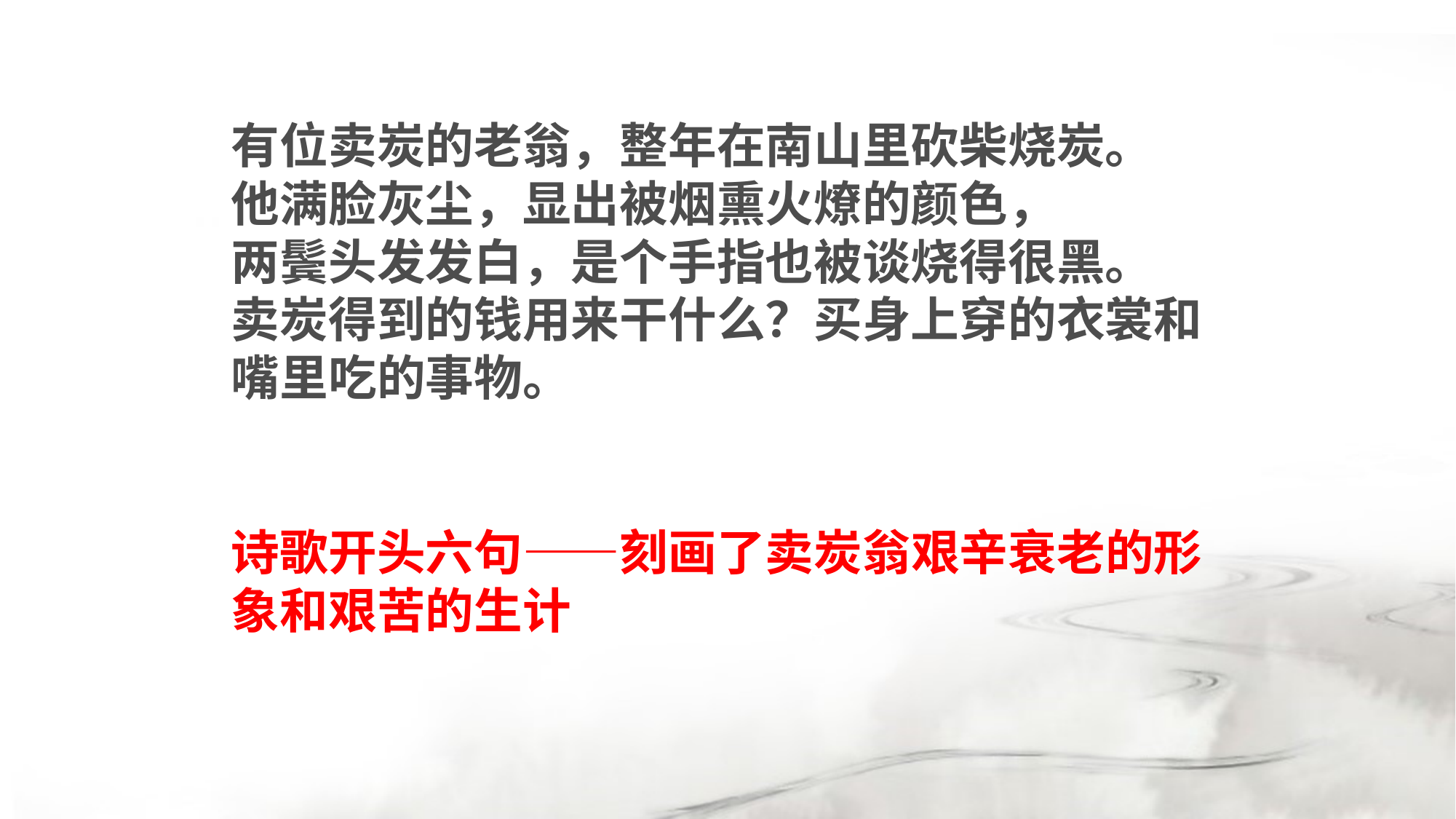

有位卖炭的老翁，整年在南山里砍柴烧炭。
他满脸灰尘，显出被烟熏火燎的颜色，
两鬓头发发白，是个手指也被谈烧得很黑。
卖炭得到的钱用来干什么？买身上穿的衣裳和嘴里吃的事物。

诗歌开头六句——刻画了卖炭翁艰辛衰老的形象和艰苦的生计